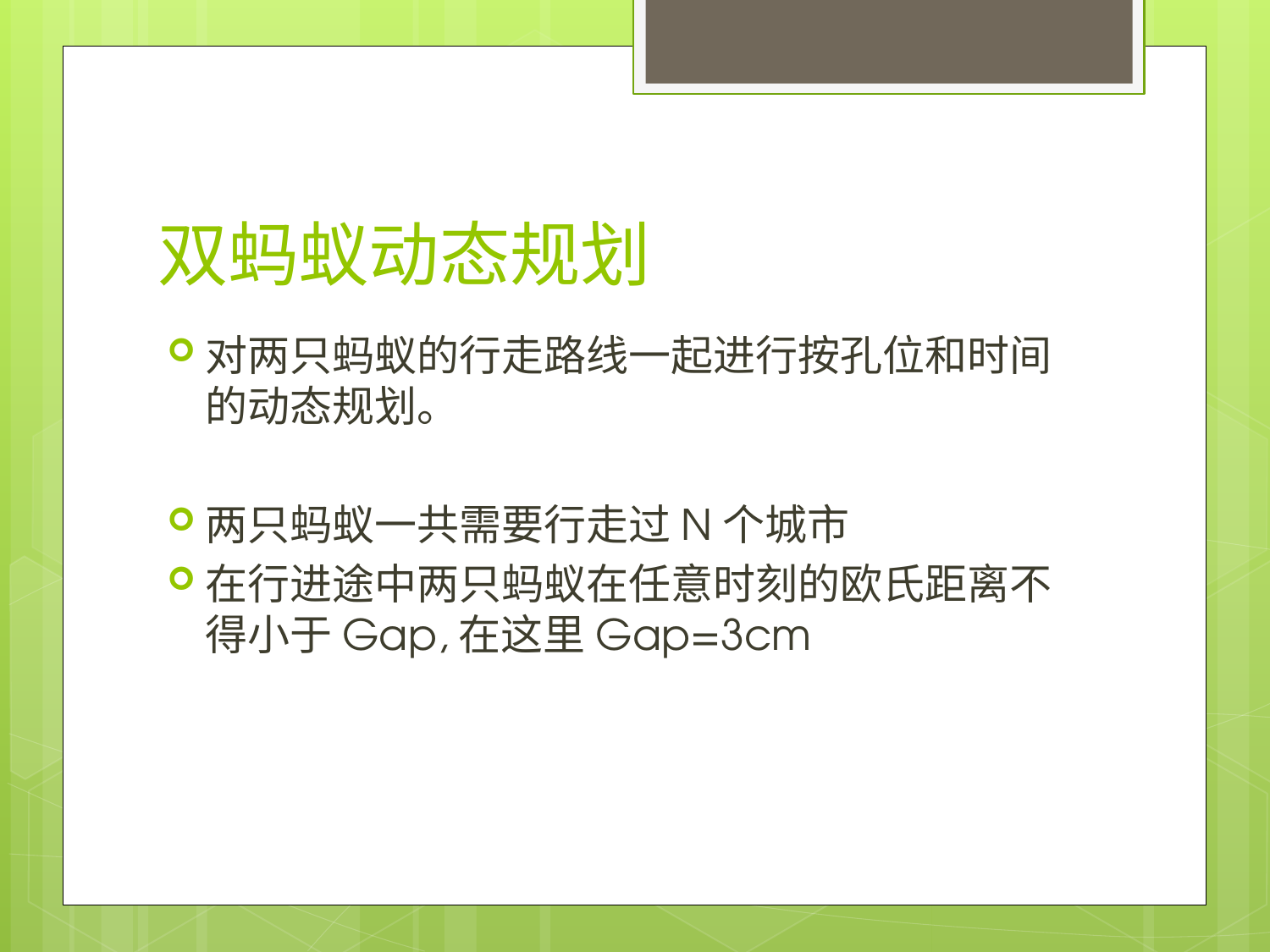

# 双蚂蚁动态规划
对两只蚂蚁的行走路线一起进行按孔位和时间的动态规划。

两只蚂蚁一共需要行走过N个城市
在行进途中两只蚂蚁在任意时刻的欧氏距离不得小于Gap,在这里Gap=3cm